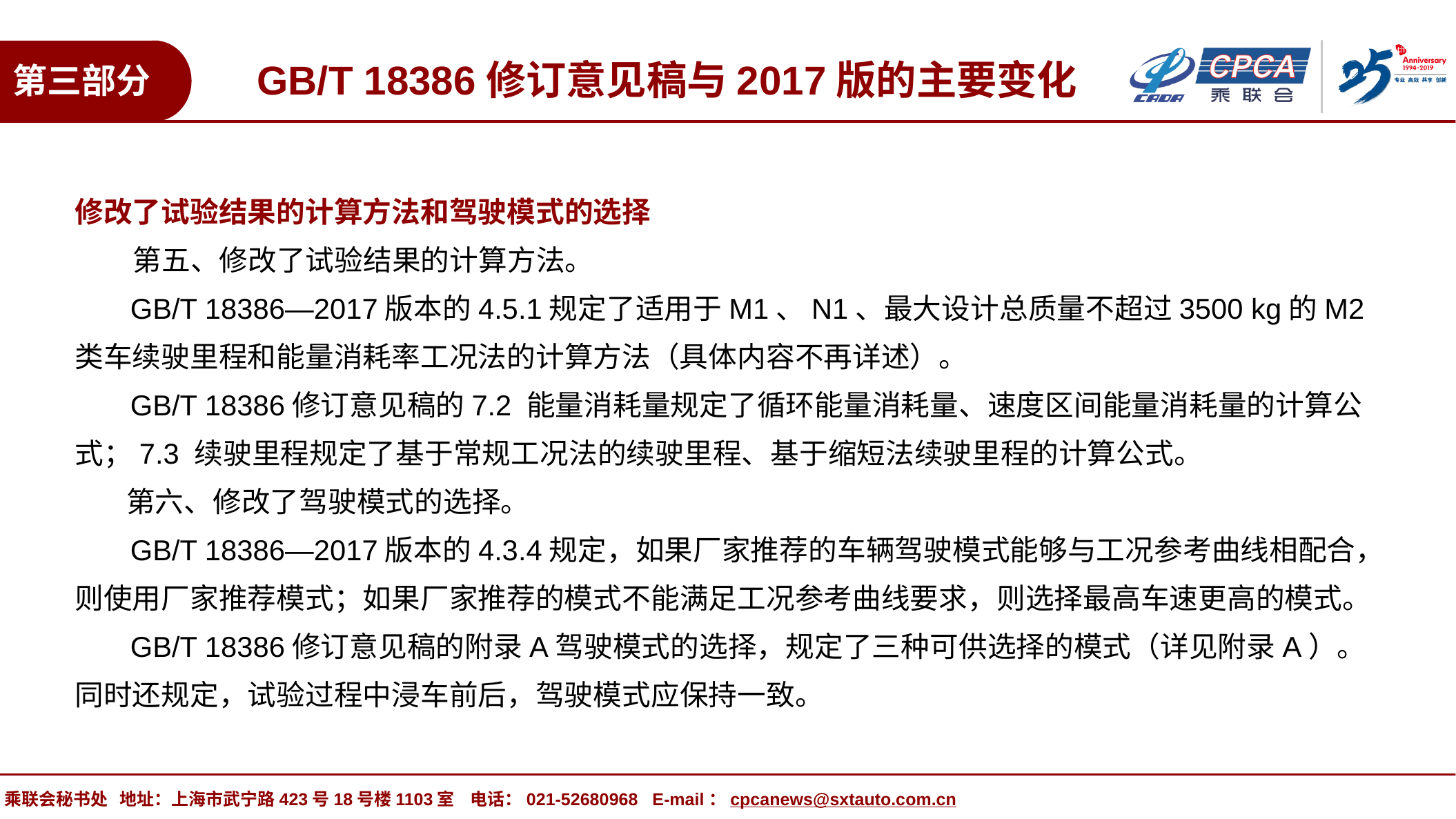

GB/T 18386修订意见稿与2017版的主要变化
第三部分
修改了试验结果的计算方法和驾驶模式的选择
        第五、修改了试验结果的计算方法。
       GB/T 18386—2017版本的4.5.1规定了适用于M1、N1、最大设计总质量不超过3500 kg的M2类车续驶里程和能量消耗率工况法的计算方法（具体内容不再详述）。
       GB/T 18386修订意见稿的7.2 能量消耗量规定了循环能量消耗量、速度区间能量消耗量的计算公式；7.3 续驶里程规定了基于常规工况法的续驶里程、基于缩短法续驶里程的计算公式。
       第六、修改了驾驶模式的选择。
       GB/T 18386—2017版本的4.3.4规定，如果厂家推荐的车辆驾驶模式能够与工况参考曲线相配合，则使用厂家推荐模式；如果厂家推荐的模式不能满足工况参考曲线要求，则选择最高车速更高的模式。
       GB/T 18386修订意见稿的附录A驾驶模式的选择，规定了三种可供选择的模式（详见附录A）。同时还规定，试验过程中浸车前后，驾驶模式应保持一致。